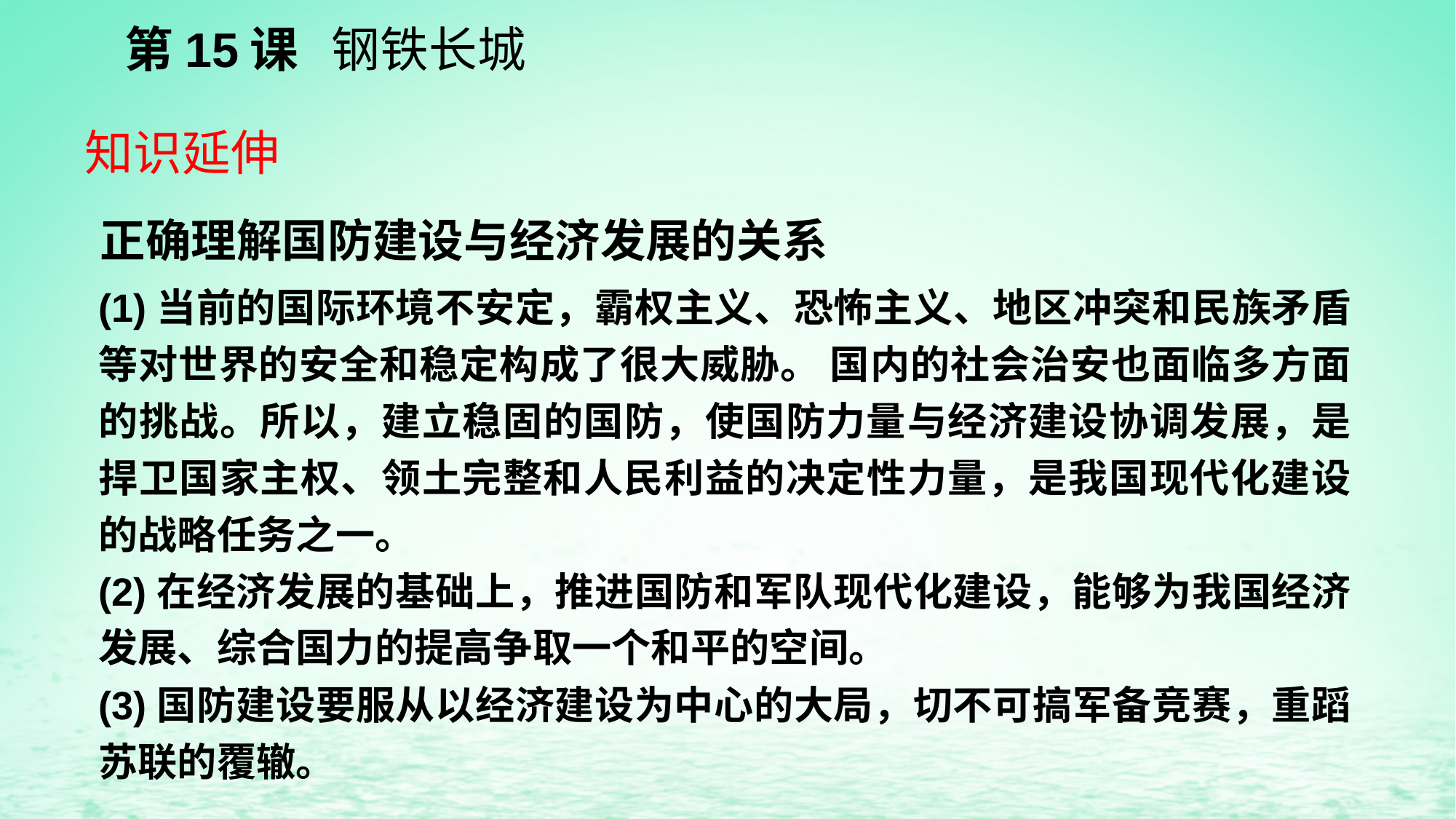

第15课   钢铁长城
知识延伸
正确理解国防建设与经济发展的关系
(1)当前的国际环境不安定，霸权主义、恐怖主义、地区冲突和民族矛盾等对世界的安全和稳定构成了很大威胁。 国内的社会治安也面临多方面的挑战。所以，建立稳固的国防，使国防力量与经济建设协调发展，是捍卫国家主权、领土完整和人民利益的决定性力量，是我国现代化建设的战略任务之一。
(2)在经济发展的基础上，推进国防和军队现代化建设，能够为我国经济发展、综合国力的提高争取一个和平的空间。
(3)国防建设要服从以经济建设为中心的大局，切不可搞军备竞赛，重蹈苏联的覆辙。